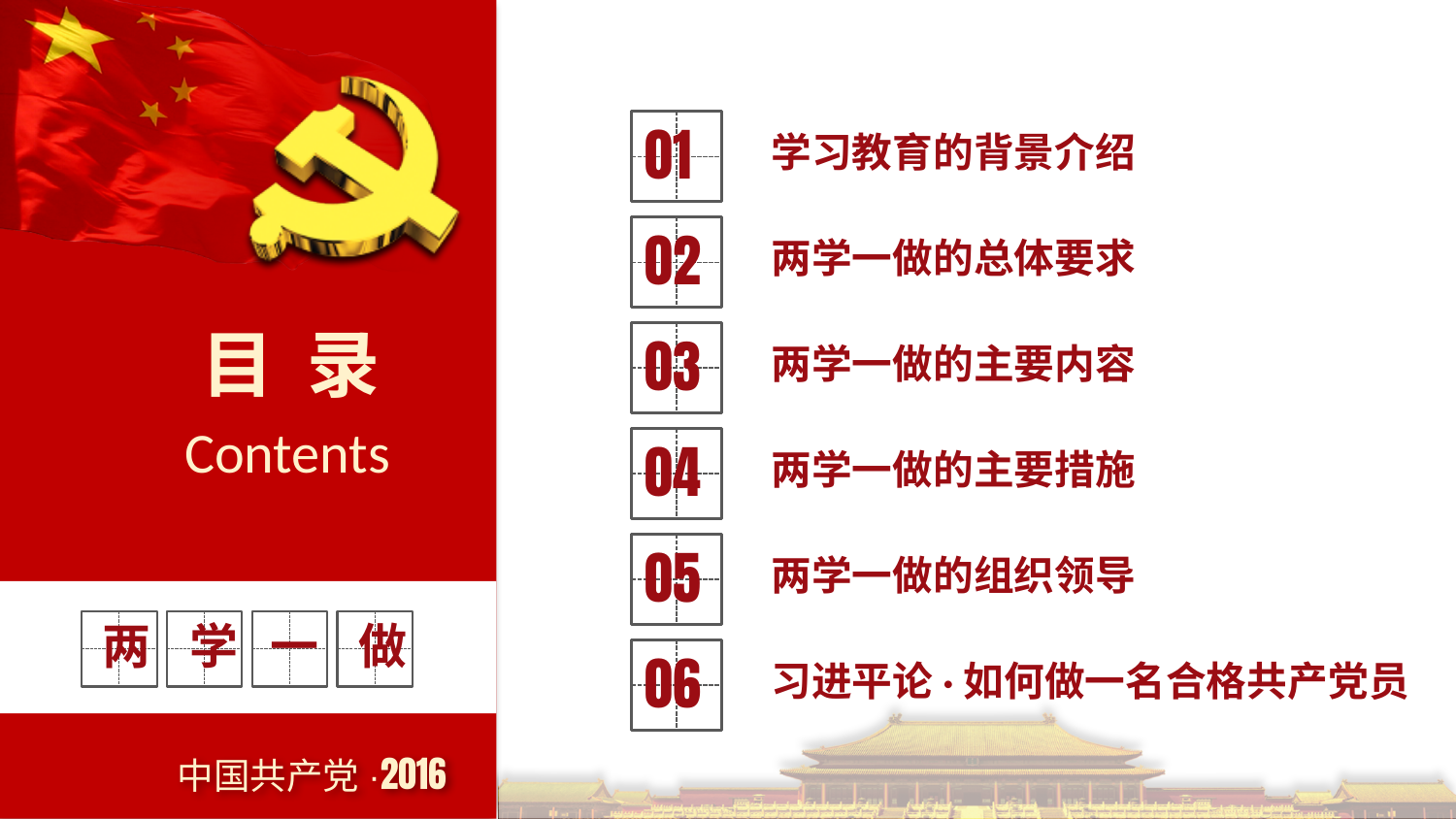

01
学习教育的背景介绍

02
两学一做的总体要求

03
两学一做的主要内容

04
两学一做的主要措施

05
两学一做的组织领导

06
习进平论·如何做一名合格共产党员